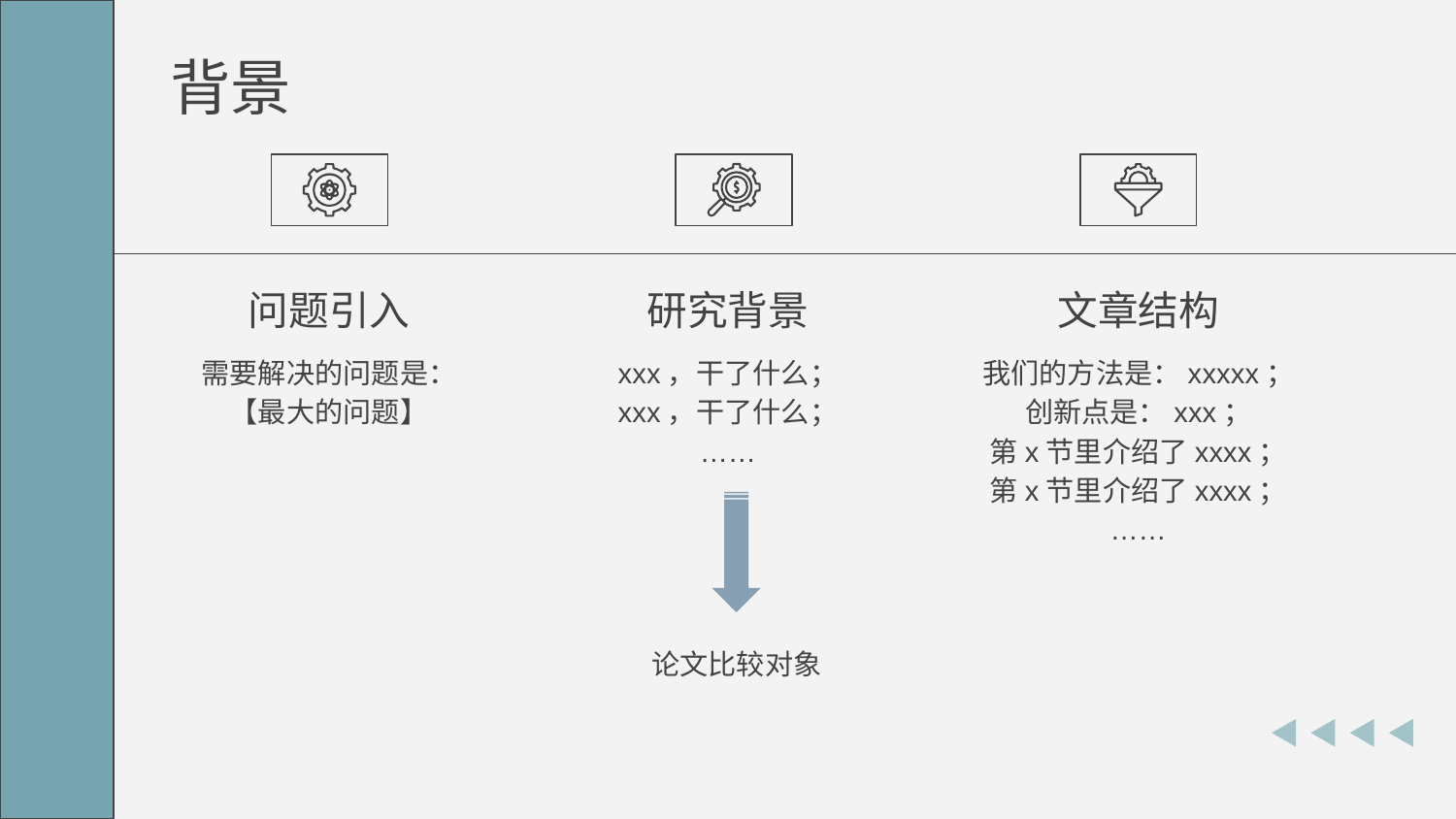

# 背景

问题引入
研究背景
文章结构
需要解决的问题是：
【最大的问题】
xxx，干了什么；
xxx，干了什么；
……
我们的方法是：xxxxx；
创新点是：xxx；
第x节里介绍了xxxx；
第x节里介绍了xxxx；
……

论文比较对象